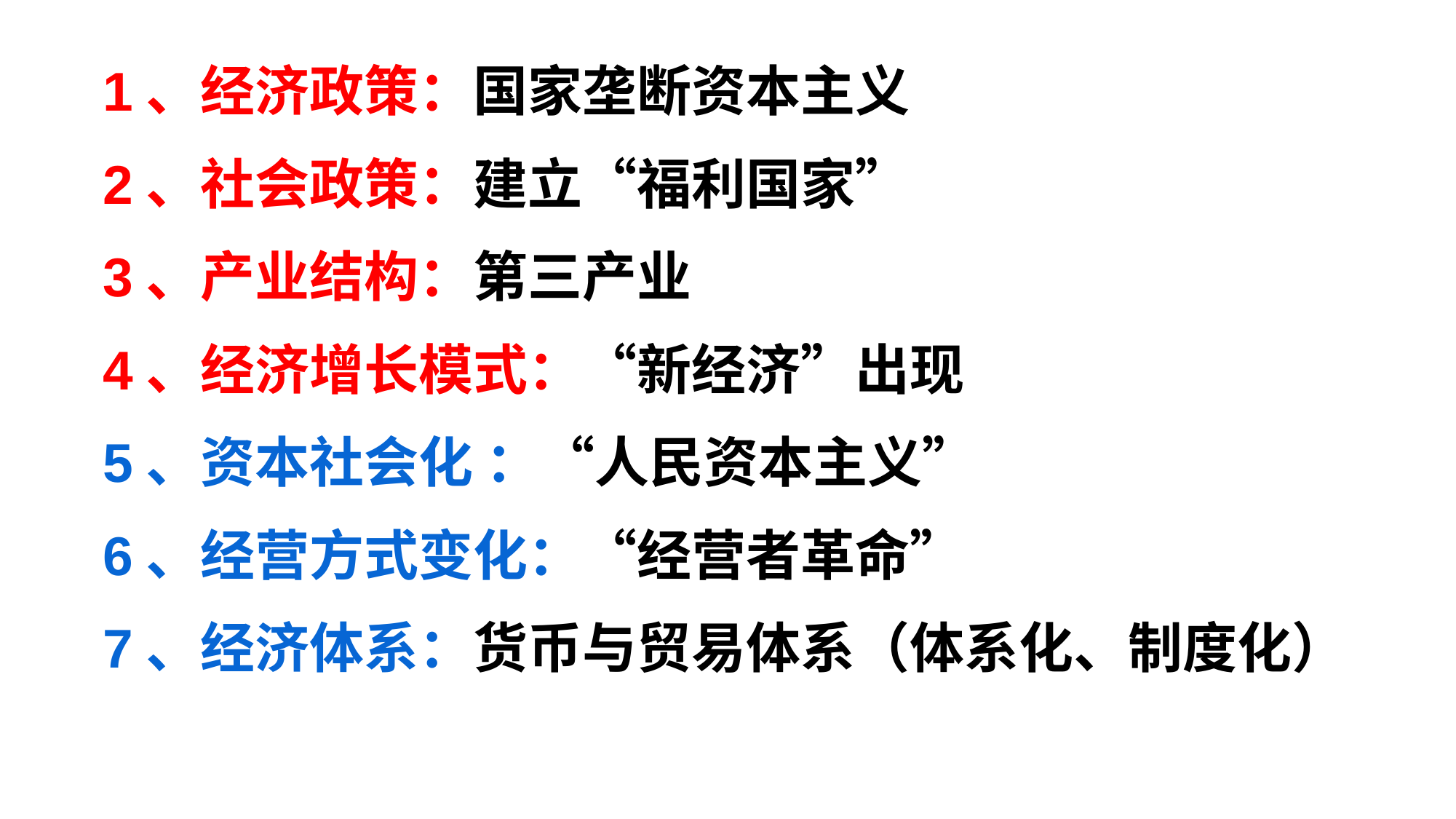

1、经济政策：国家垄断资本主义
2、社会政策：建立“福利国家”
3、产业结构：第三产业
4、经济增长模式：“新经济”出现
5、资本社会化 ：“人民资本主义”
6、经营方式变化：“经营者革命”
7、经济体系：货币与贸易体系（体系化、制度化）